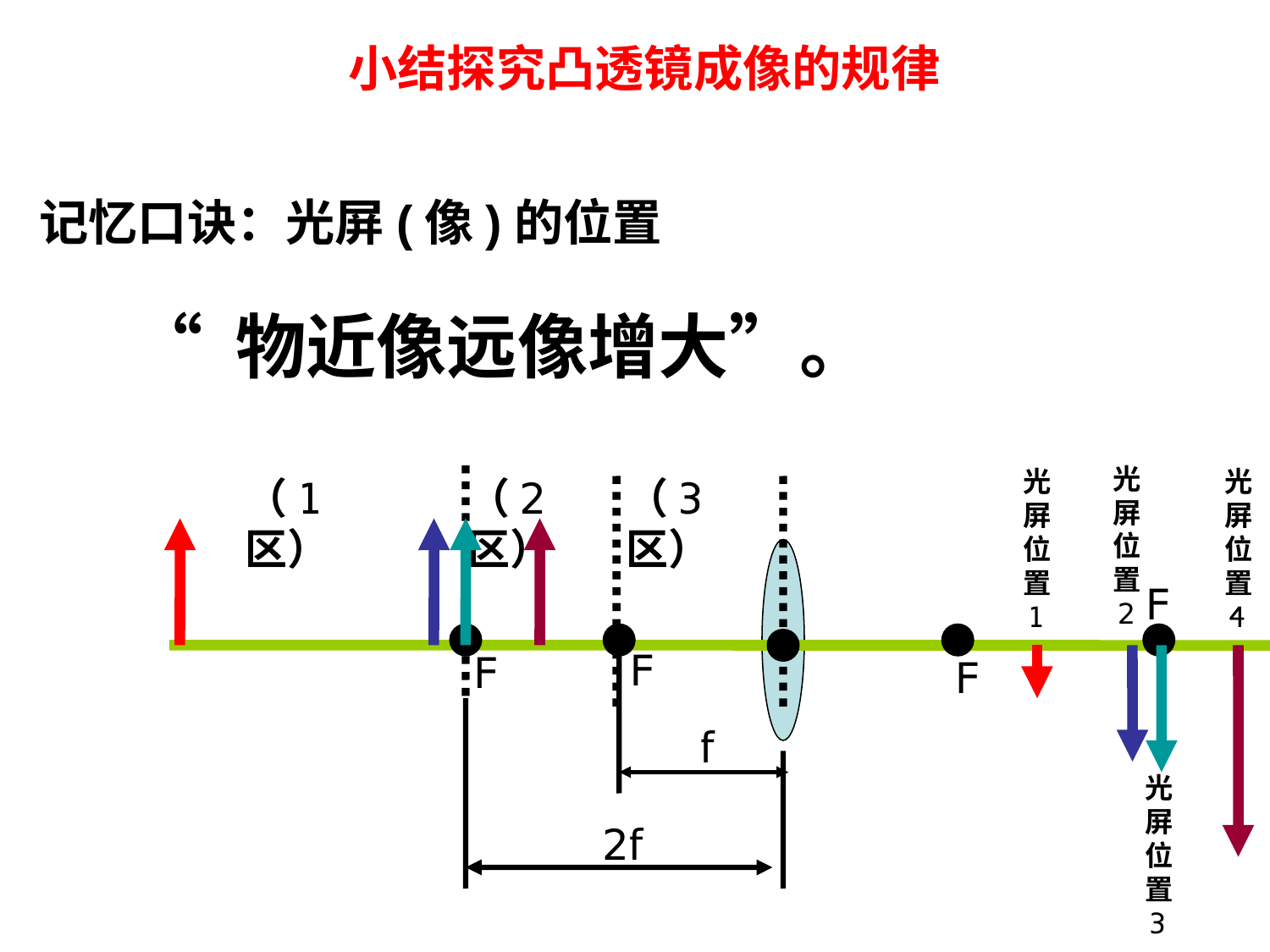

# 小结探究凸透镜成像的规律

记忆口诀：光屏(像)的位置
“ 物近像远像增大”。
光屏位置2
光屏位置1
光屏位置4
（1区）
（2区）

（3区）

F

F
F

F

f

光屏位置3

2f